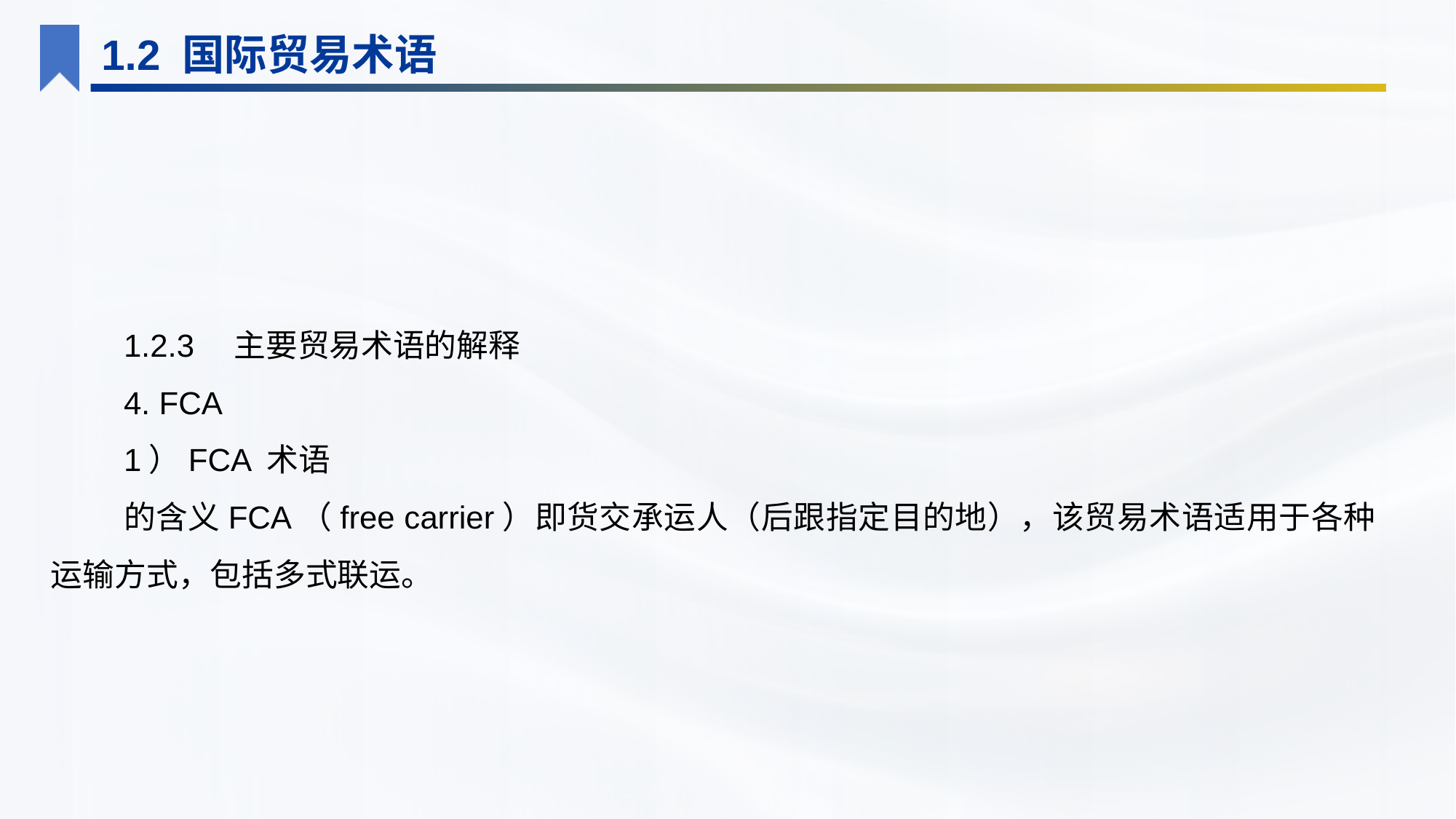

1.2 国际贸易术语
1.2.3　主要贸易术语的解释
4. FCA
1）FCA 术语
的含义FCA（free carrier）即货交承运人（后跟指定目的地），该贸易术语适用于各种运输方式，包括多式联运。